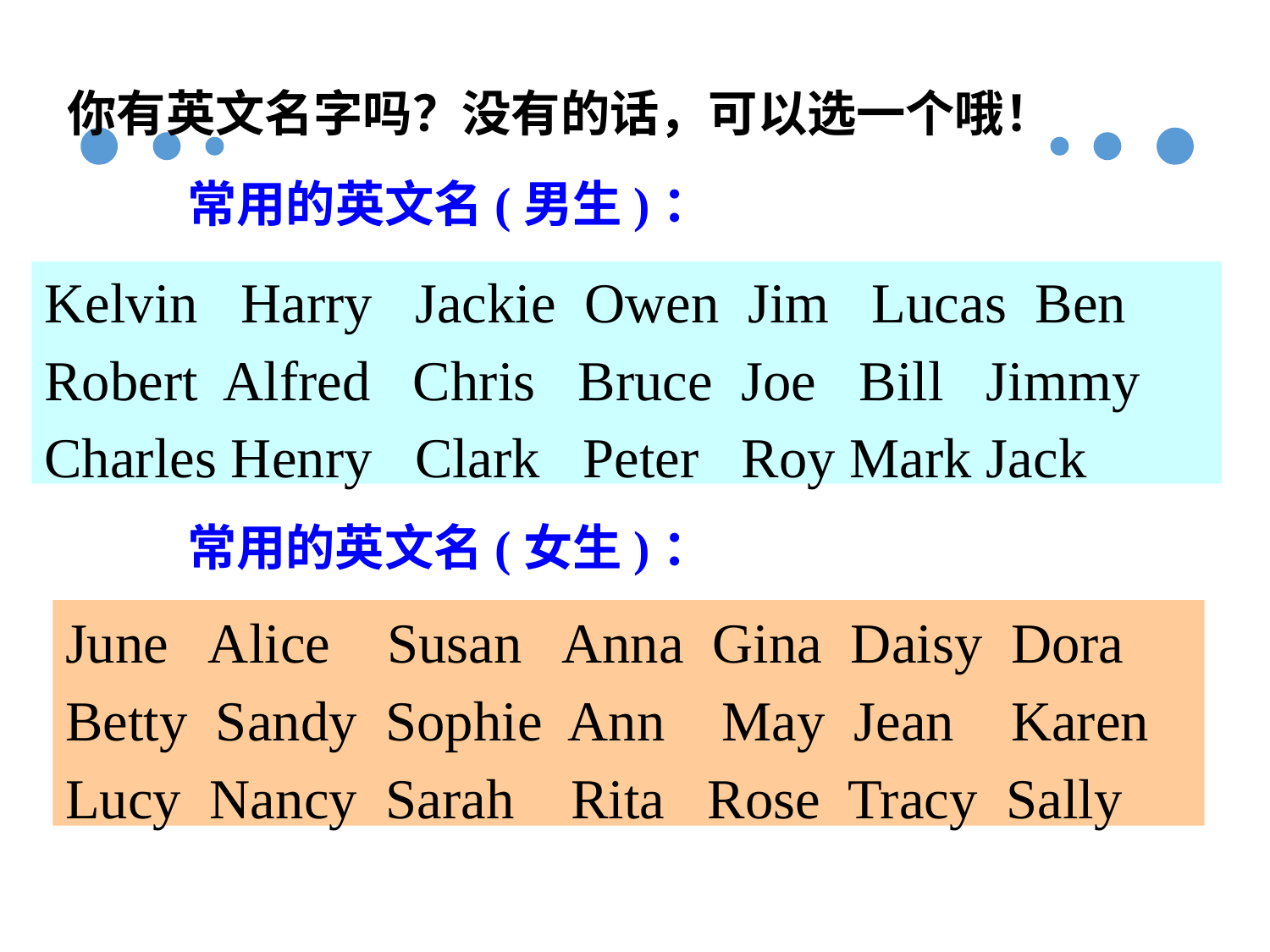

你有英文名字吗？没有的话，可以选一个哦！
常用的英文名(男生)：
Kelvin   Harry   Jackie  Owen  Jim   Lucas  Ben Robert  Alfred   Chris   Bruce  Joe   Bill   Jimmy
Charles Henry   Clark   Peter   Roy Mark Jack
常用的英文名(女生)：
June   Alice    Susan   Anna  Gina  Daisy  Dora
Betty  Sandy  Sophie  Ann    May  Jean    Karen
Lucy  Nancy  Sarah    Rita   Rose  Tracy  Sally